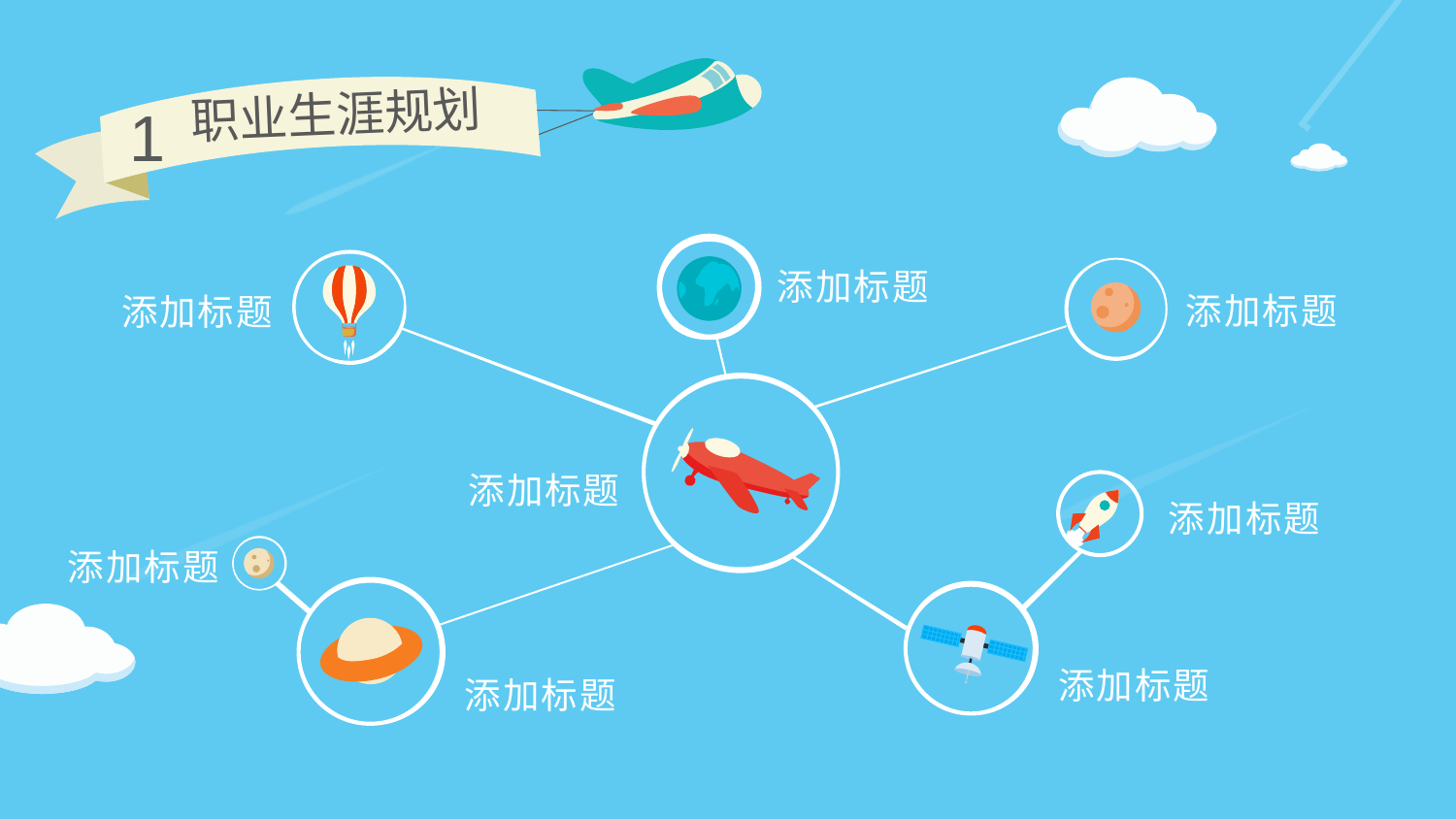

职业生涯规划
1

添加标题

添加标题
添加标题

添加标题

添加标题

添加标题

添加标题
添加标题